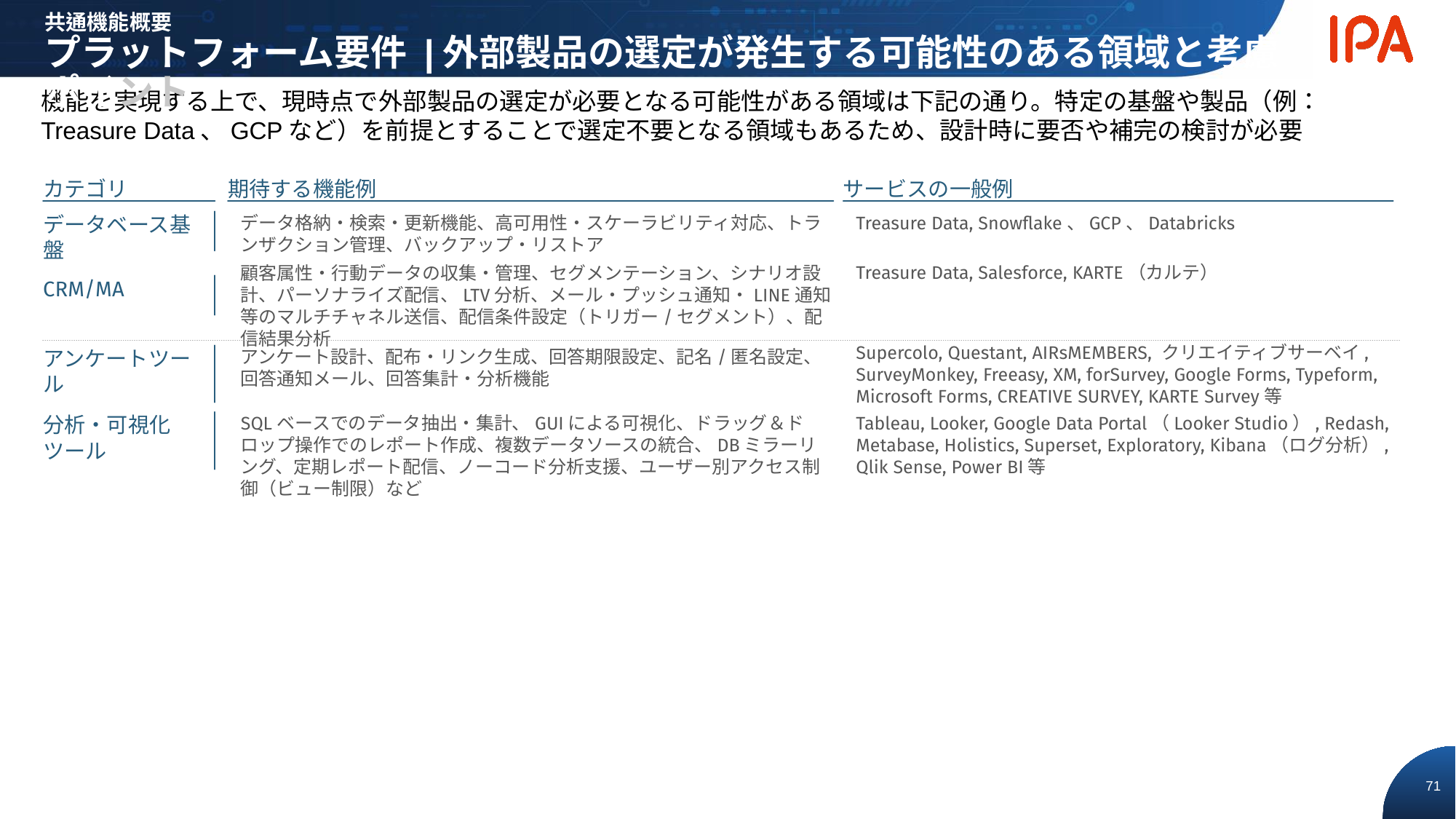

共通機能概要
プラットフォーム要件 |外部製品の選定が発生する可能性のある領域と考慮ポイント
機能を実現する上で、現時点で外部製品の選定が必要となる可能性がある領域は下記の通り。特定の基盤や製品（例：Treasure Data、GCPなど）を前提とすることで選定不要となる領域もあるため、設計時に要否や補完の検討が必要
カテゴリ
期待する機能例
サービスの一般例
データベース基盤
データ格納・検索・更新機能、高可用性・スケーラビリティ対応、トランザクション管理、バックアップ・リストア
Treasure Data, Snowflake、GCP、Databricks
Treasure Data, Salesforce, KARTE（カルテ）

顧客属性・行動データの収集・管理、セグメンテーション、シナリオ設計、パーソナライズ配信、LTV分析、メール・プッシュ通知・LINE通知等のマルチチャネル送信、配信条件設定（トリガー/セグメント）、配信結果分析

CRM/MA
Supercolo, Questant, AIRsMEMBERS, クリエイティブサーベイ, SurveyMonkey, Freeasy, XM, forSurvey, Google Forms, Typeform, Microsoft Forms, CREATIVE SURVEY, KARTE Survey等
アンケートツール
アンケート設計、配布・リンク生成、回答期限設定、記名/匿名設定、回答通知メール、回答集計・分析機能
分析・可視化
ツール
Tableau, Looker, Google Data Portal（Looker Studio）, Redash, Metabase, Holistics, Superset, Exploratory, Kibana（ログ分析）, Qlik Sense, Power BI等
SQLベースでのデータ抽出・集計、GUIによる可視化、ドラッグ＆ドロップ操作でのレポート作成、複数データソースの統合、DBミラーリング、定期レポート配信、ノーコード分析支援、ユーザー別アクセス制御（ビュー制限）など